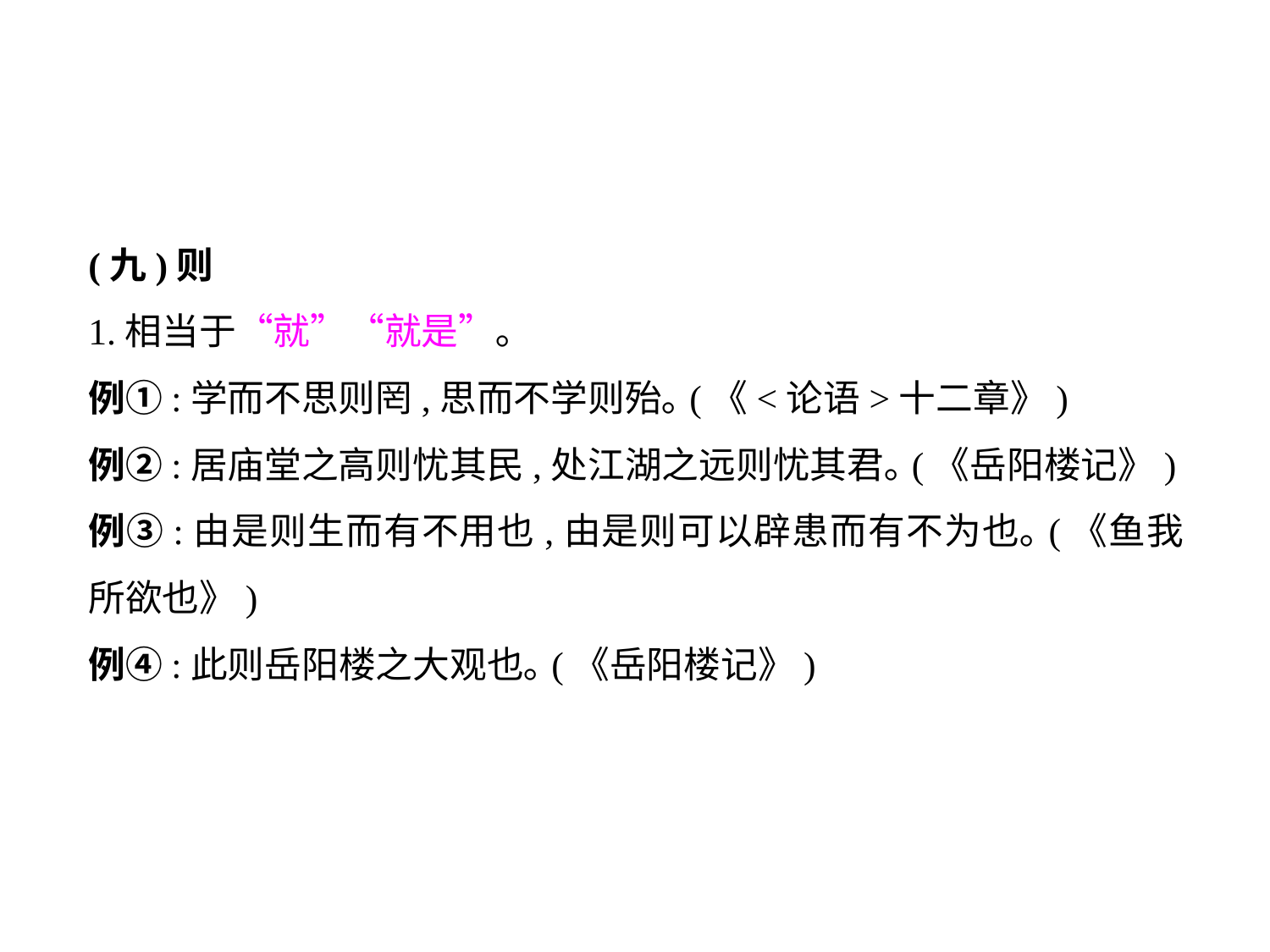

(九)则
1.相当于“就”“就是”｡
例①:学而不思则罔,思而不学则殆｡(《<论语>十二章》)
例②:居庙堂之高则忧其民,处江湖之远则忧其君｡(《岳阳楼记》)
例③:由是则生而有不用也,由是则可以辟患而有不为也｡(《鱼我所欲也》)
例④:此则岳阳楼之大观也｡(《岳阳楼记》)